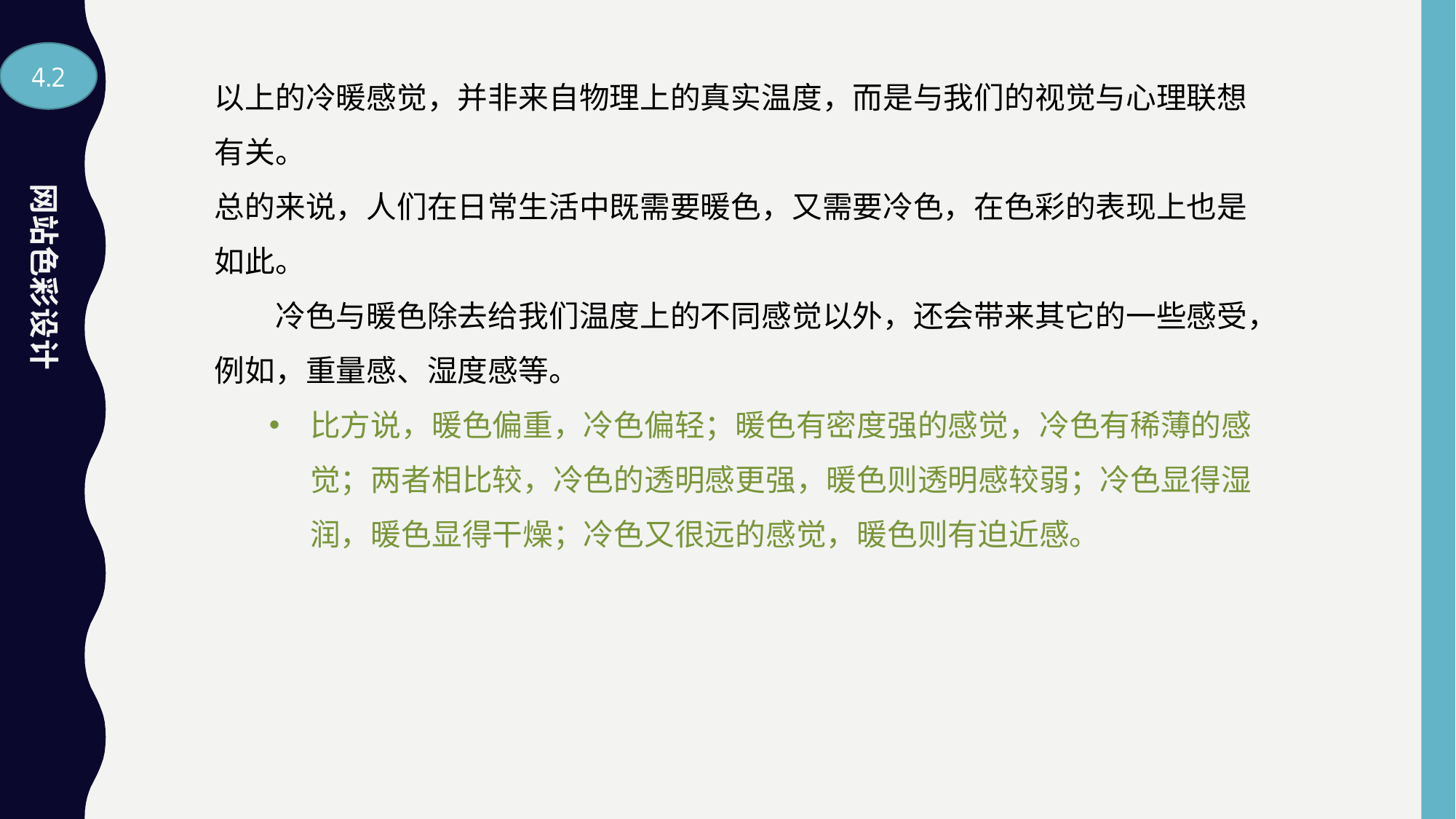

4.2
以上的冷暖感觉，并非来自物理上的真实温度，而是与我们的视觉与心理联想有关。
总的来说，人们在日常生活中既需要暖色，又需要冷色，在色彩的表现上也是如此。
　　冷色与暖色除去给我们温度上的不同感觉以外，还会带来其它的一些感受，例如，重量感、湿度感等。
比方说，暖色偏重，冷色偏轻；暖色有密度强的感觉，冷色有稀薄的感觉；两者相比较，冷色的透明感更强，暖色则透明感较弱；冷色显得湿润，暖色显得干燥；冷色又很远的感觉，暖色则有迫近感。
网站色彩设计